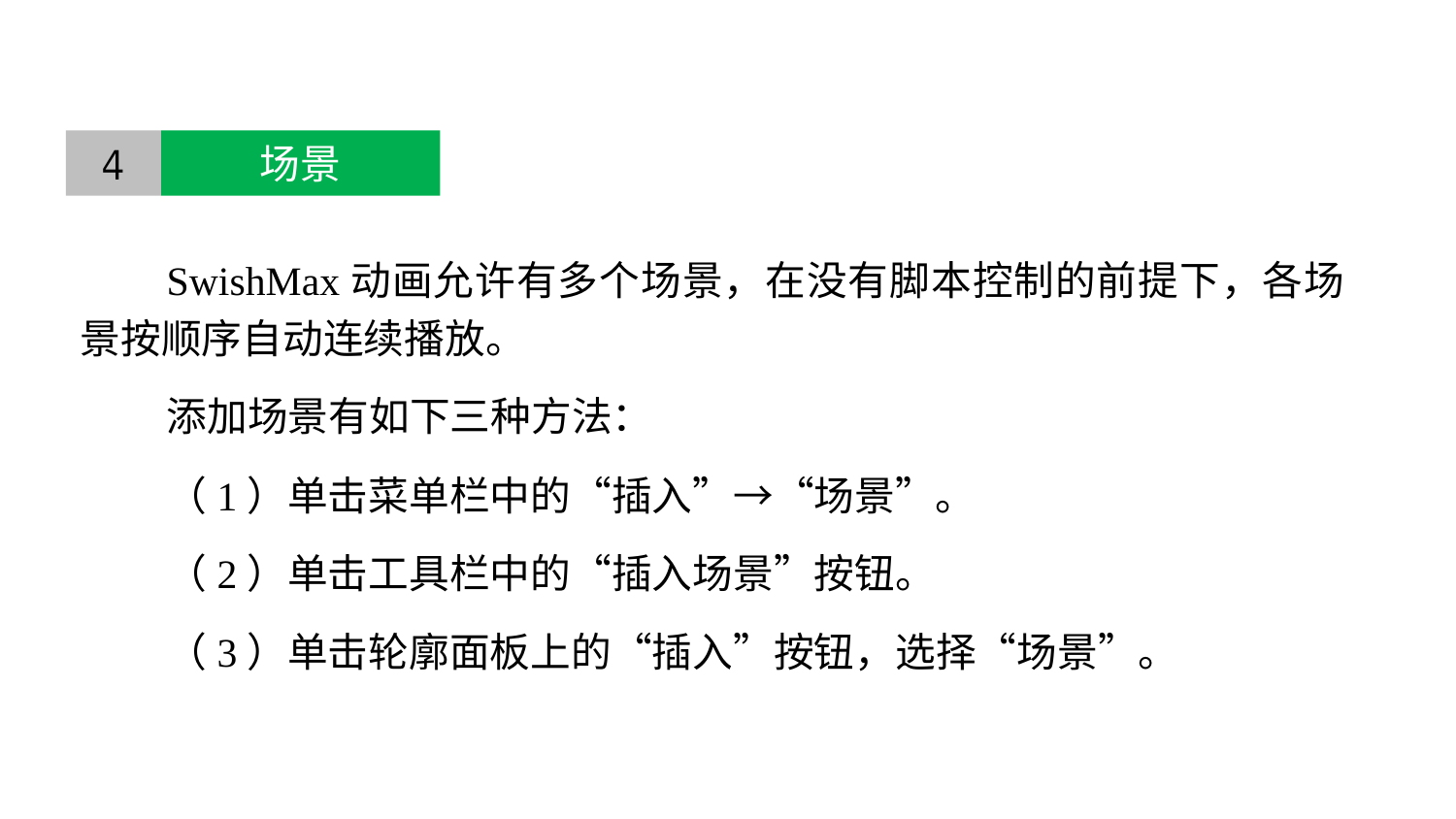

4
场景
SwishMax动画允许有多个场景，在没有脚本控制的前提下，各场景按顺序自动连续播放。
添加场景有如下三种方法：
（1）单击菜单栏中的“插入”→“场景”。
（2）单击工具栏中的“插入场景”按钮。
（3）单击轮廓面板上的“插入”按钮，选择“场景”。